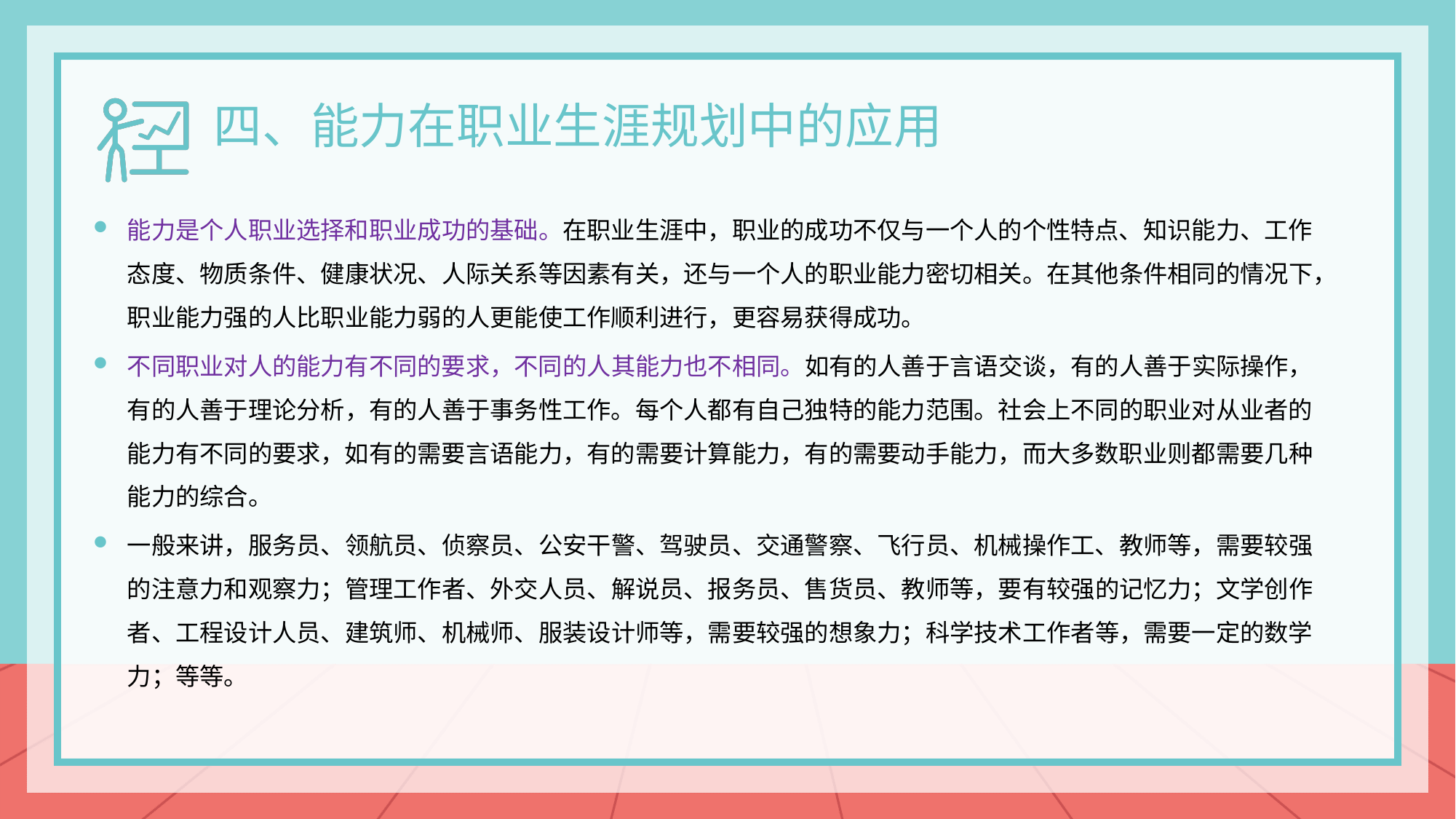

四、能力在职业生涯规划中的应用
能力是个人职业选择和职业成功的基础。在职业生涯中，职业的成功不仅与一个人的个性特点、知识能力、工作态度、物质条件、健康状况、人际关系等因素有关，还与一个人的职业能力密切相关。在其他条件相同的情况下，职业能力强的人比职业能力弱的人更能使工作顺利进行，更容易获得成功。
不同职业对人的能力有不同的要求，不同的人其能力也不相同。如有的人善于言语交谈，有的人善于实际操作，有的人善于理论分析，有的人善于事务性工作。每个人都有自己独特的能力范围。社会上不同的职业对从业者的能力有不同的要求，如有的需要言语能力，有的需要计算能力，有的需要动手能力，而大多数职业则都需要几种能力的综合。
一般来讲，服务员、领航员、侦察员、公安干警、驾驶员、交通警察、飞行员、机械操作工、教师等，需要较强的注意力和观察力；管理工作者、外交人员、解说员、报务员、售货员、教师等，要有较强的记忆力；文学创作者、工程设计人员、建筑师、机械师、服装设计师等，需要较强的想象力；科学技术工作者等，需要一定的数学力；等等。